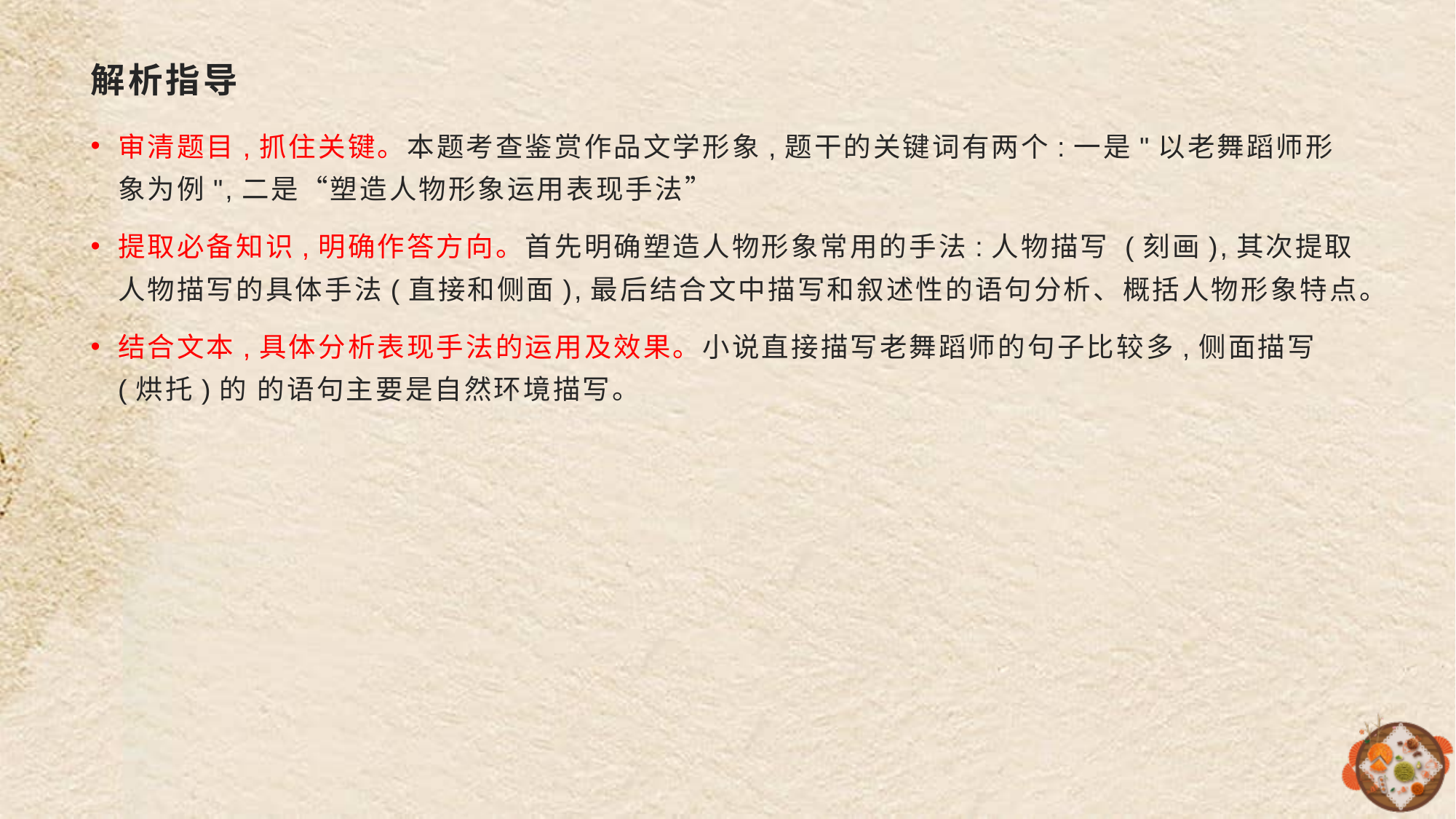

# 解析指导
审清题目,抓住关键。本题考查鉴赏作品文学形象,题干的关键词有两个:一是"以老舞蹈师形象为例",二是“塑造人物形象运用表现手法”
提取必备知识,明确作答方向。首先明确塑造人物形象常用的手法:人物描写 (刻画),其次提取人物描写的具体手法(直接和侧面),最后结合文中描写和叙述性的语句分析、概括人物形象特点。
结合文本,具体分析表现手法的运用及效果。小说直接描写老舞蹈师的句子比较多,侧面描写(烘托)的 的语句主要是自然环境描写。